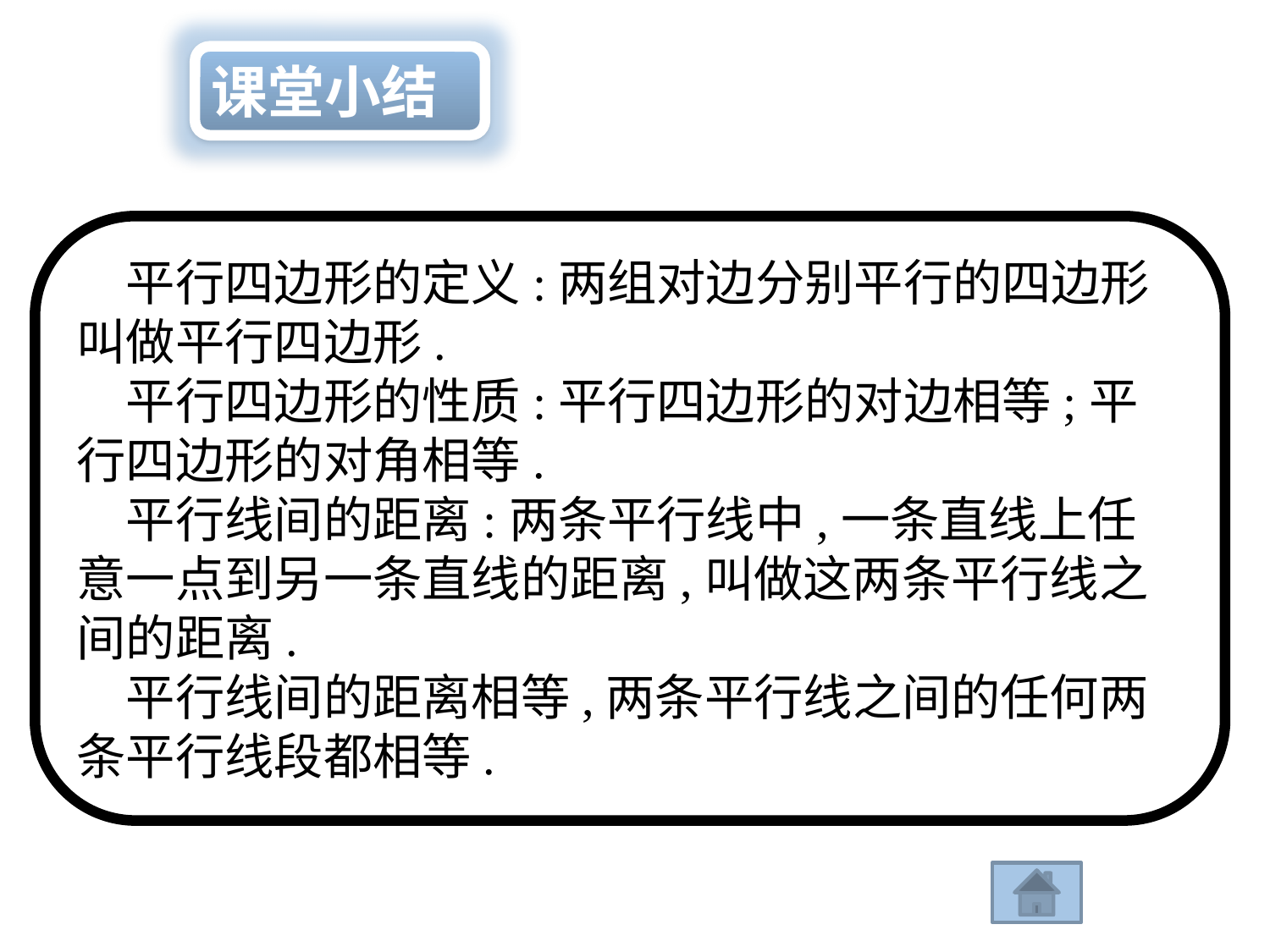

课堂小结
　平行四边形的定义:两组对边分别平行的四边形叫做平行四边形.
　平行四边形的性质:平行四边形的对边相等;平行四边形的对角相等.
　平行线间的距离:两条平行线中,一条直线上任意一点到另一条直线的距离,叫做这两条平行线之间的距离.
　平行线间的距离相等,两条平行线之间的任何两条平行线段都相等.